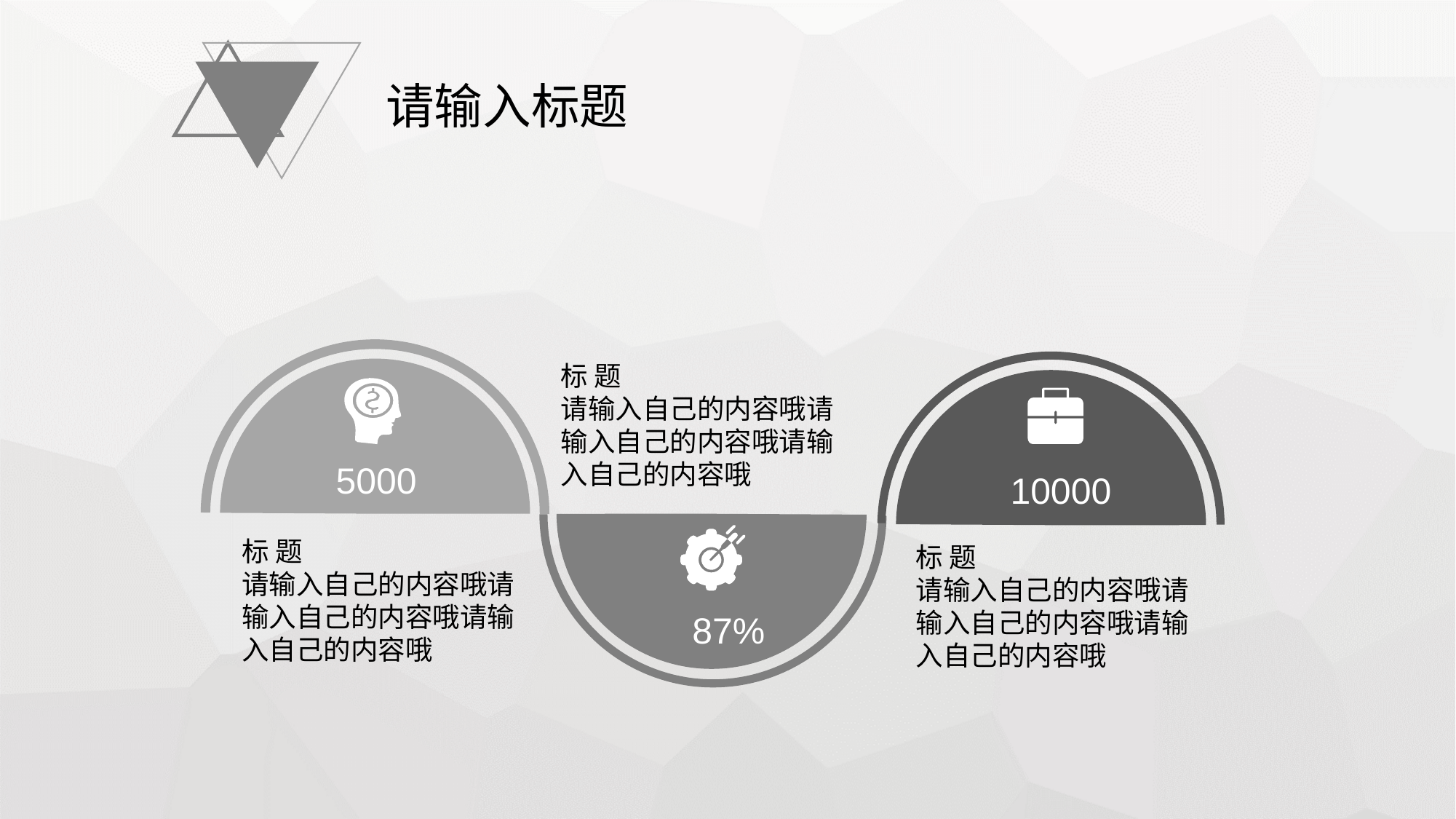

请输入标题

标 题
请输入自己的内容哦请输入自己的内容哦请输入自己的内容哦

5000
10000

标 题
请输入自己的内容哦请输入自己的内容哦请输入自己的内容哦
标 题
请输入自己的内容哦请输入自己的内容哦请输入自己的内容哦
87%